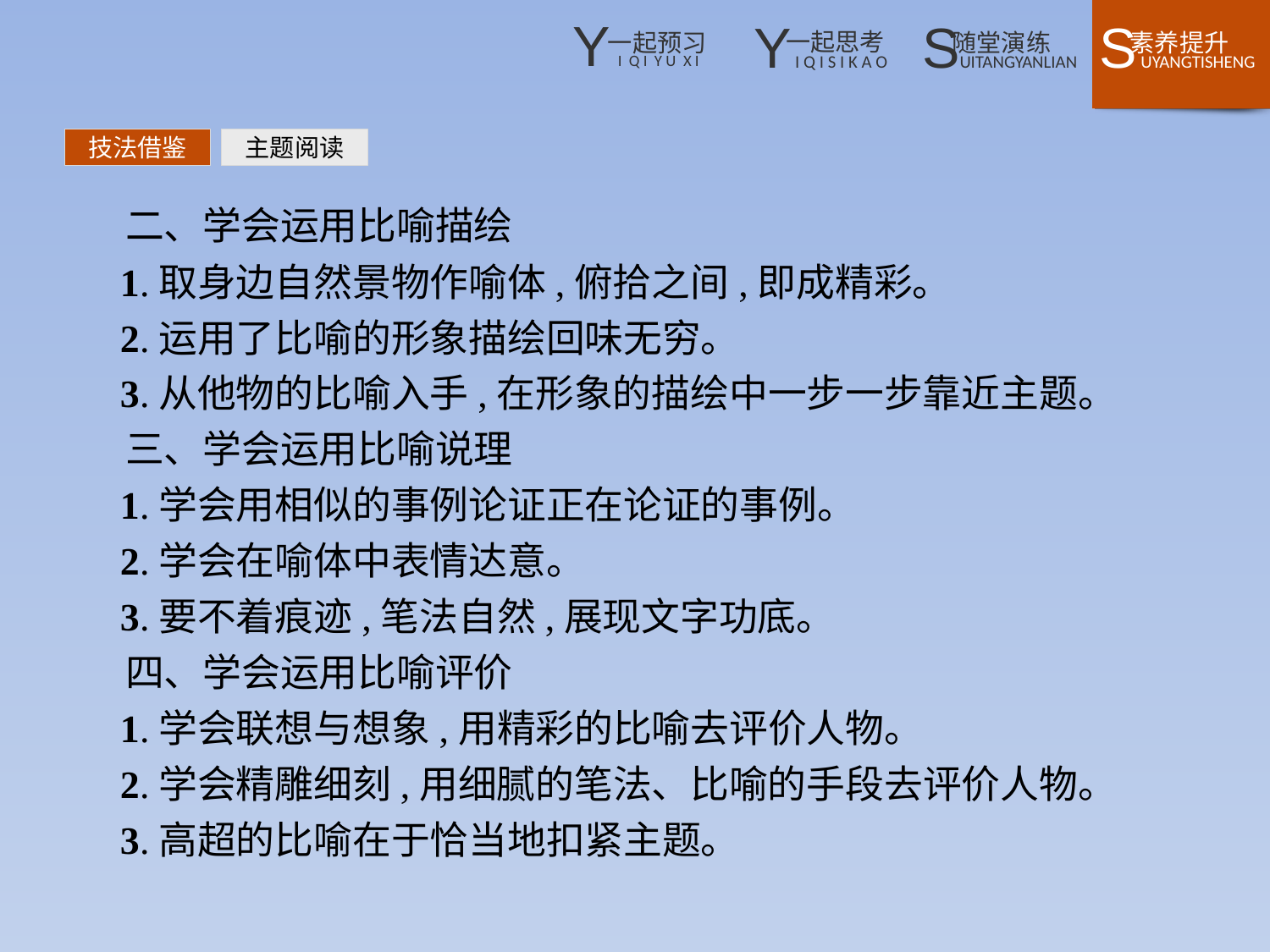

技法借鉴
主题阅读
二、学会运用比喻描绘
1.取身边自然景物作喻体,俯拾之间,即成精彩。
2.运用了比喻的形象描绘回味无穷。
3.从他物的比喻入手,在形象的描绘中一步一步靠近主题。
三、学会运用比喻说理
1.学会用相似的事例论证正在论证的事例。
2.学会在喻体中表情达意。
3.要不着痕迹,笔法自然,展现文字功底。
四、学会运用比喻评价
1.学会联想与想象,用精彩的比喻去评价人物。
2.学会精雕细刻,用细腻的笔法、比喻的手段去评价人物。
3.高超的比喻在于恰当地扣紧主题。